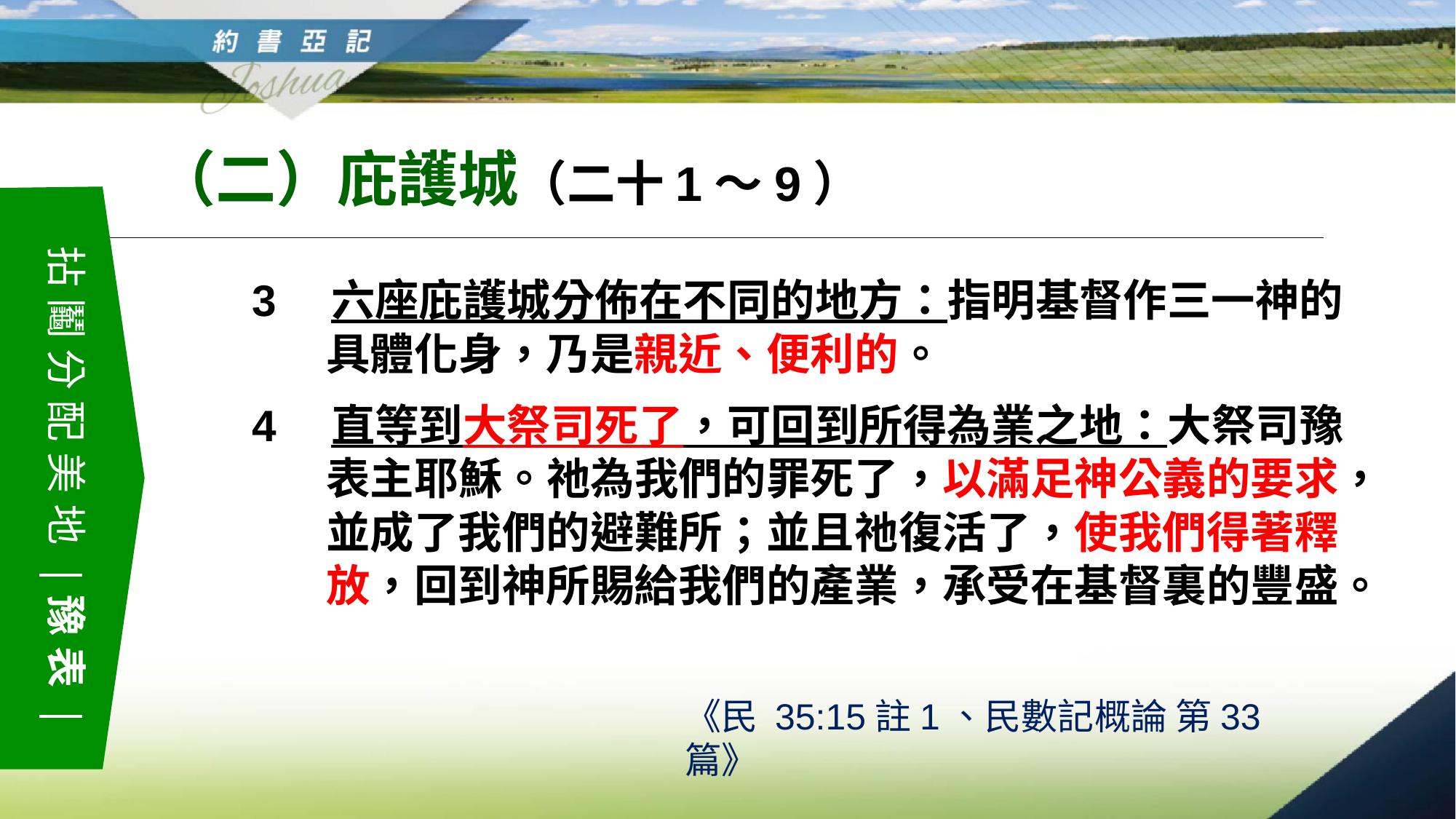

（二）庇護城（二十1～9）

拈鬮分配美地  豫表
3　六座庇護城分佈在不同的地方：指明基督作三一神的具體化身，乃是親近、便利的。
4　直等到大祭司死了，可回到所得為業之地：大祭司豫表主耶穌。祂為我們的罪死了，以滿足神公義的要求，並成了我們的避難所；並且祂復活了，使我們得著釋放，回到神所賜給我們的產業，承受在基督裏的豐盛。
《民 35:15註1、民數記概論 第33篇》